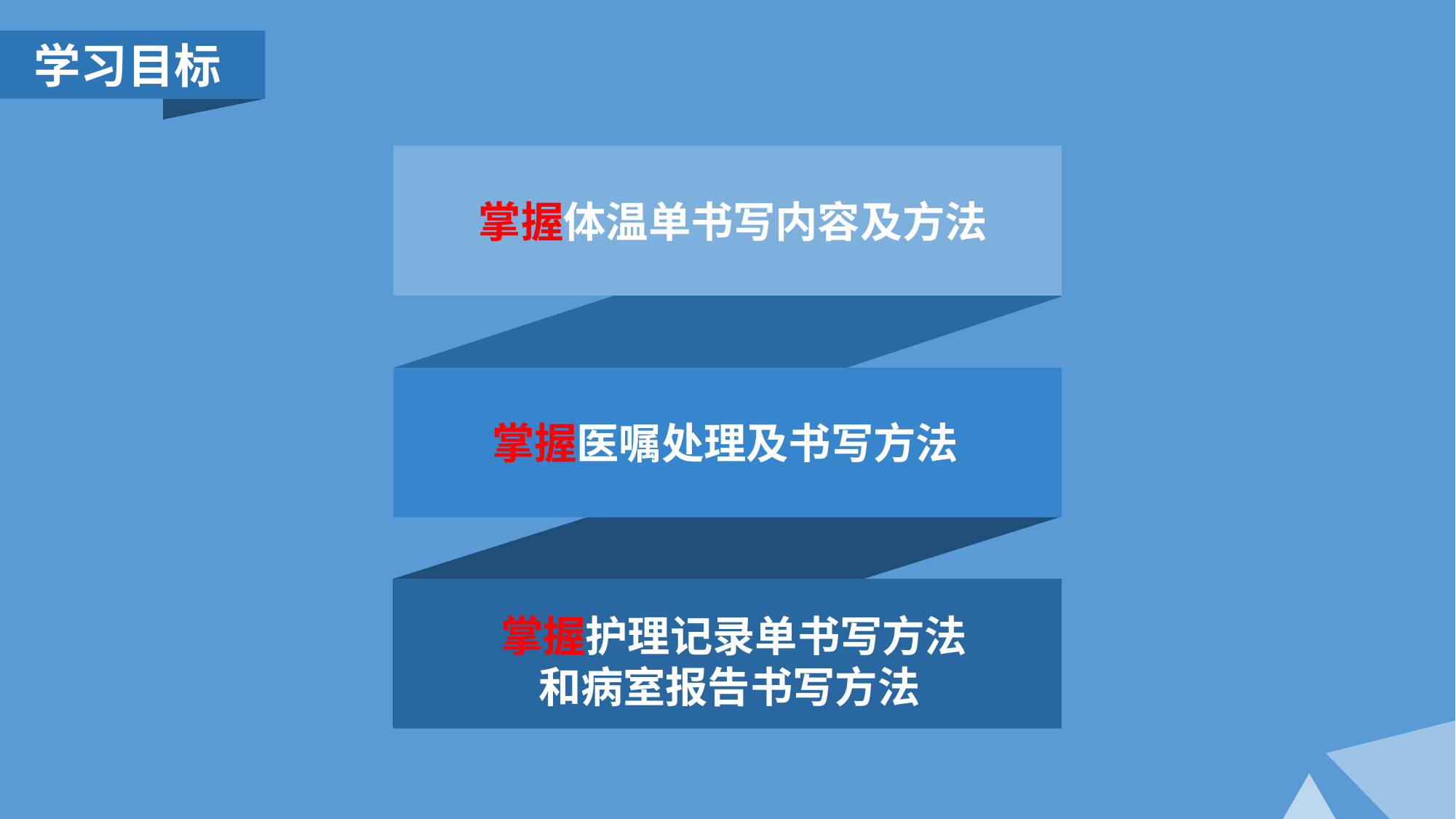

学习目标

掌握体温单书写内容及方法

掌握医嘱处理及书写方法

掌握护理记录单书写方法
和病室报告书写方法